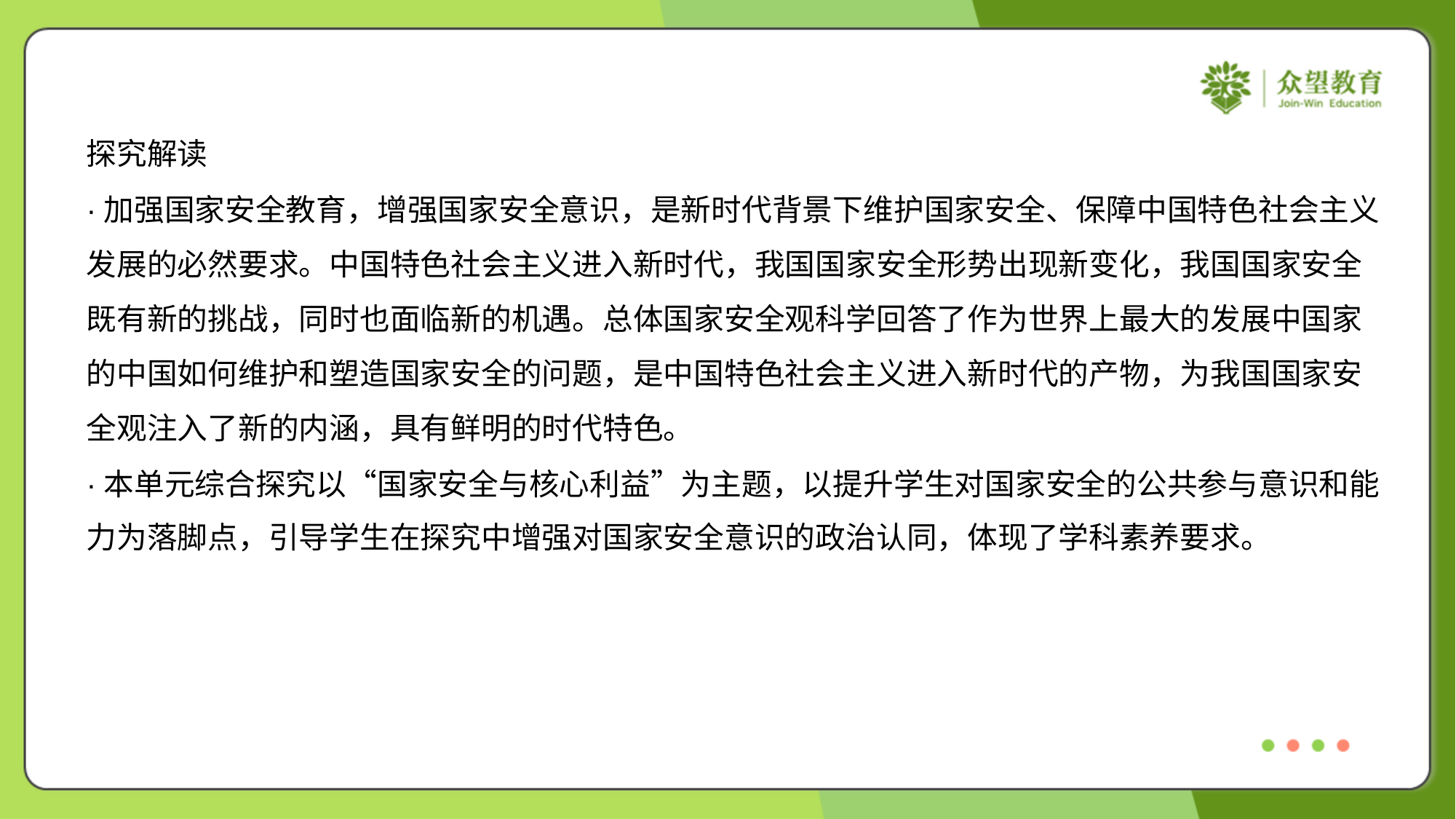

探究解读
·加强国家安全教育，增强国家安全意识，是新时代背景下维护国家安全、保障中国特色社会主义
发展的必然要求。中国特色社会主义进入新时代，我国国家安全形势出现新变化，我国国家安全
既有新的挑战，同时也面临新的机遇。总体国家安全观科学回答了作为世界上最大的发展中国家
的中国如何维护和塑造国家安全的问题，是中国特色社会主义进入新时代的产物，为我国国家安
全观注入了新的内涵，具有鲜明的时代特色。
·本单元综合探究以“国家安全与核心利益”为主题，以提升学生对国家安全的公共参与意识和能
力为落脚点，引导学生在探究中增强对国家安全意识的政治认同，体现了学科素养要求。